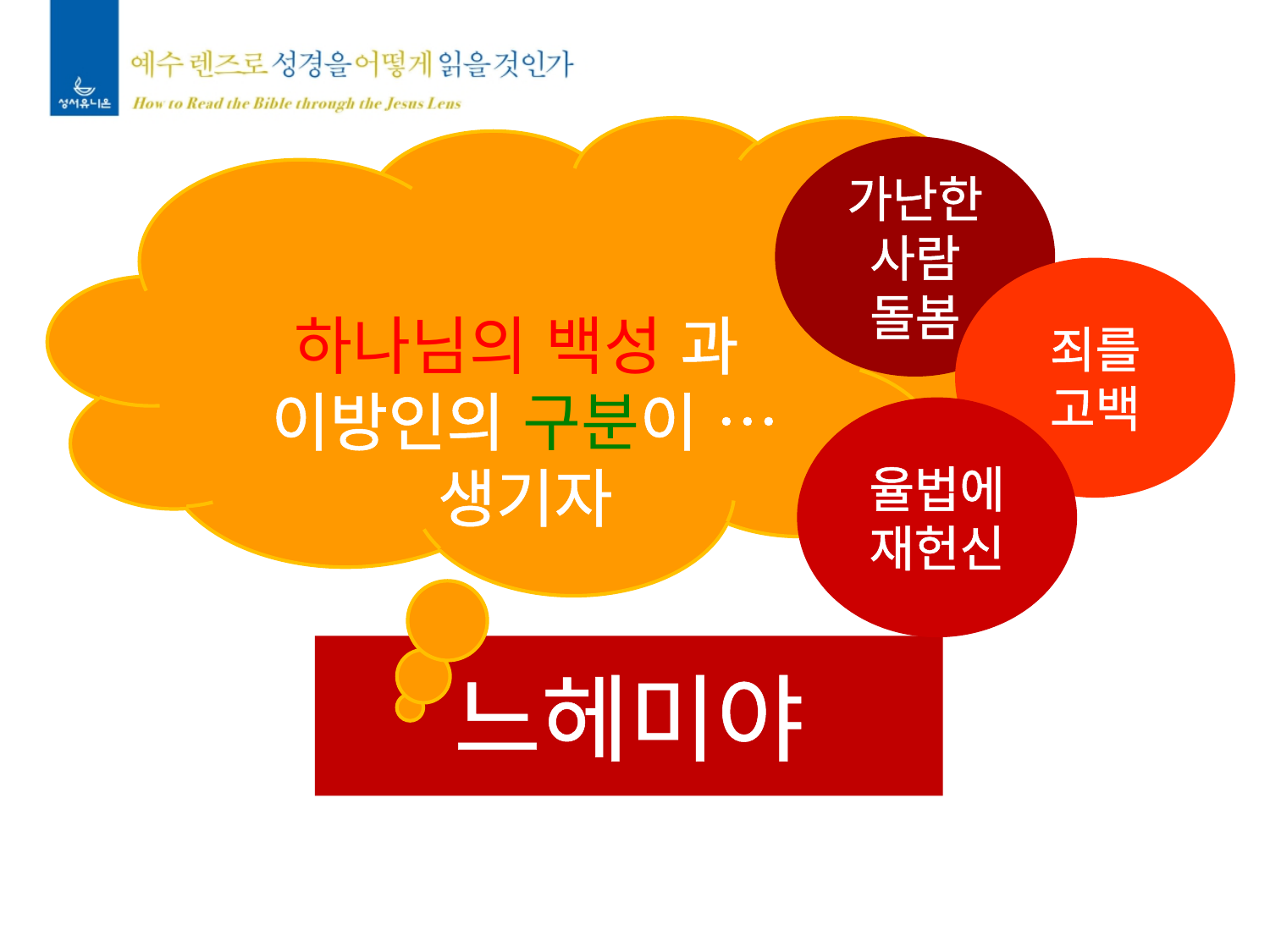

하나님의 백성 과
이방인의 구분이 …
생기자
가난한
사람
돌봄
죄를
고백
율법에
재헌신
느헤미야